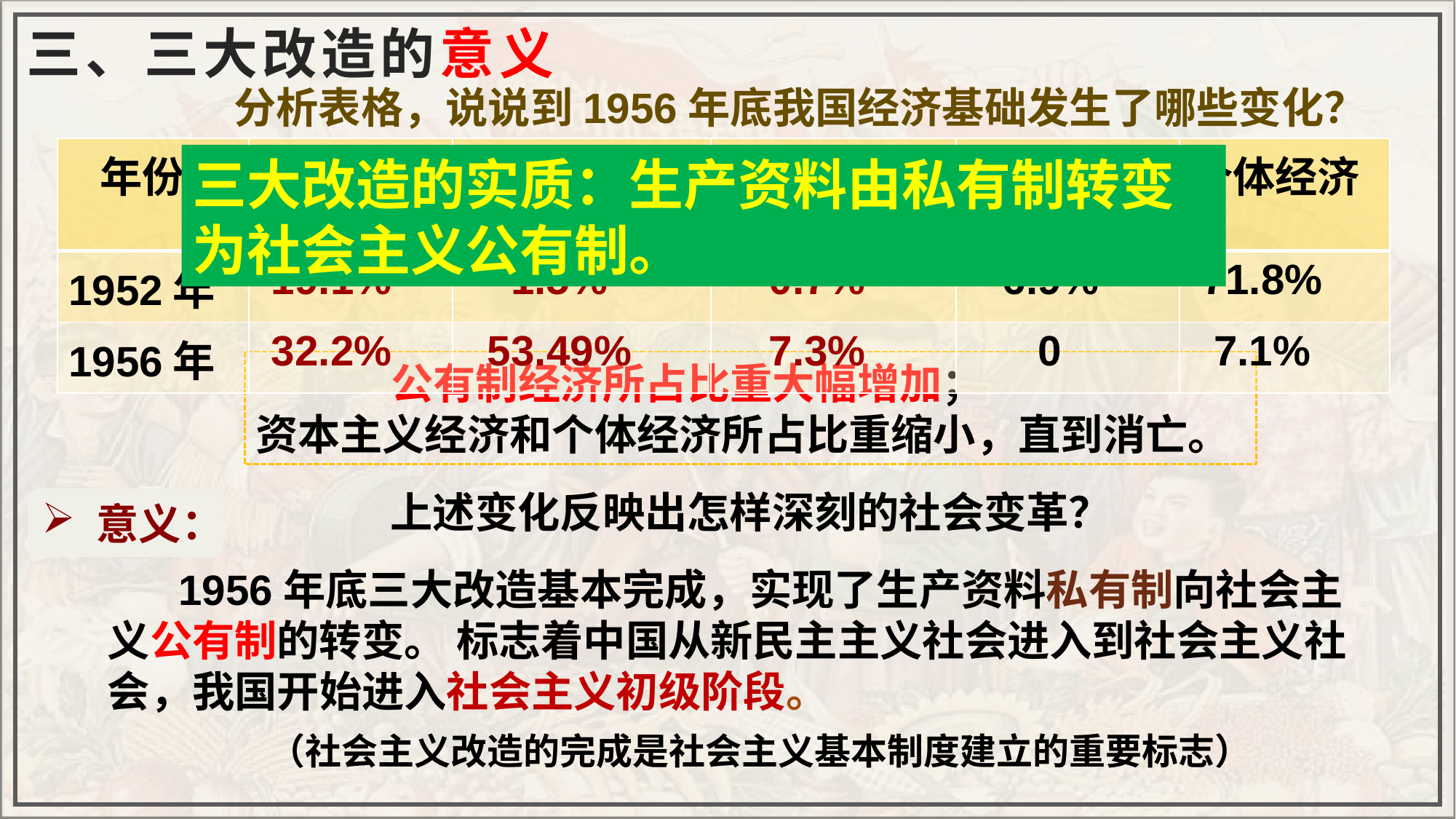

三、三大改造的意义

分析表格，说说到1956年底我国经济基础发生了哪些变化？
| 年份 | 国营经济 | 合作社经济 | 公私合营 | 资本主义 | 个体经济 |
| --- | --- | --- | --- | --- | --- |
| 1952年 | 19.1% | 1.5% | 0.7% | 6.9% | 71.8% |
| 1956年 | 32.2% | 53.49% | 7.3% | 0 | 7.1% |
三大改造的实质：生产资料由私有制转变为社会主义公有制。
             公有制经济所占比重大幅增加；
资本主义经济和个体经济所占比重缩小，直到消亡。
上述变化反映出怎样深刻的社会变革？
意义：
      1956年底三大改造基本完成，实现了生产资料私有制向社会主
义公有制的转变。 标志着中国从新民主主义社会进入到社会主义社
会，我国开始进入社会主义初级阶段。
（社会主义改造的完成是社会主义基本制度建立的重要标志）